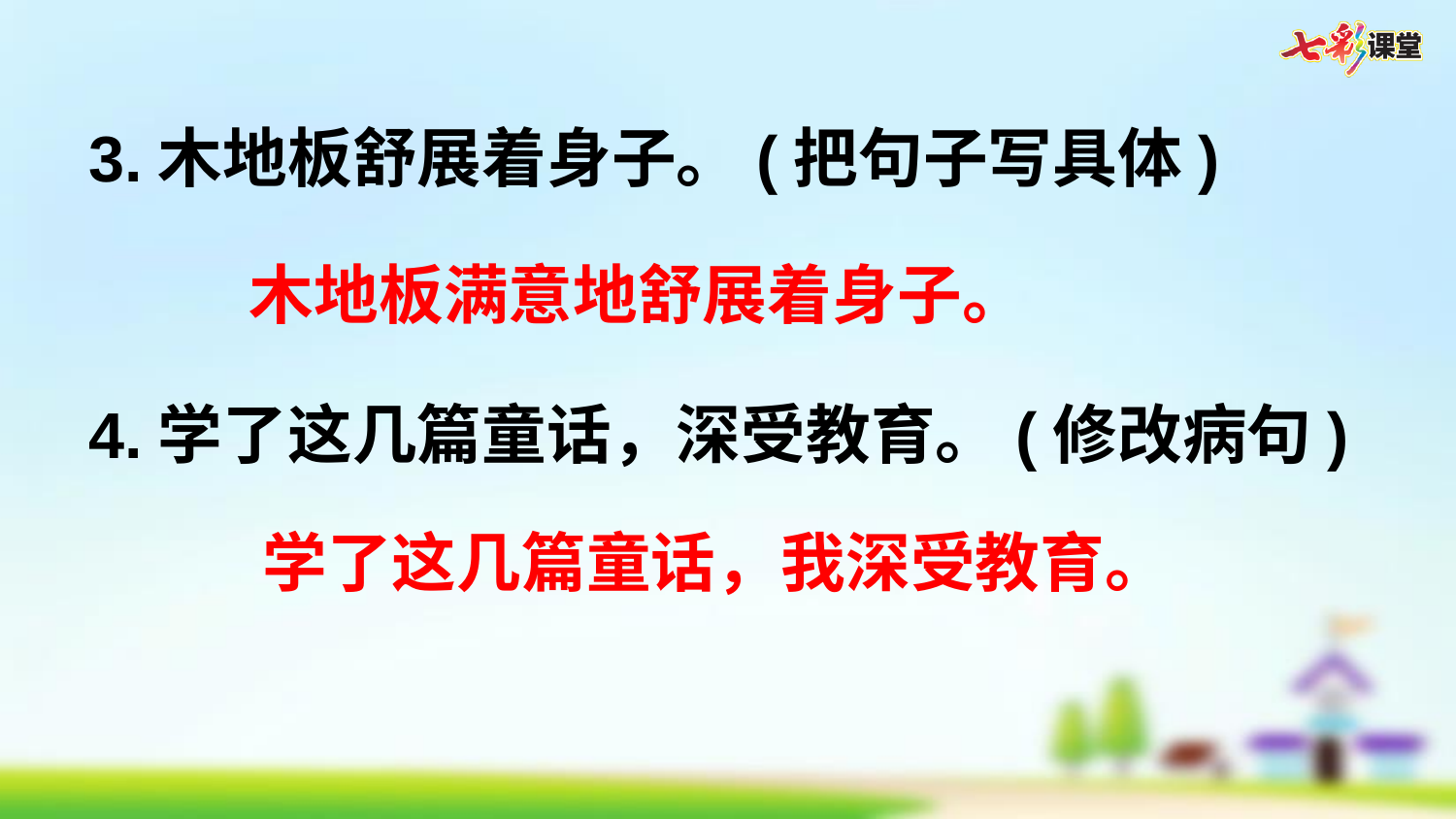

3.木地板舒展着身子。(把句子写具体)
木地板满意地舒展着身子。
4.学了这几篇童话，深受教育。(修改病句)
学了这几篇童话，我深受教育。